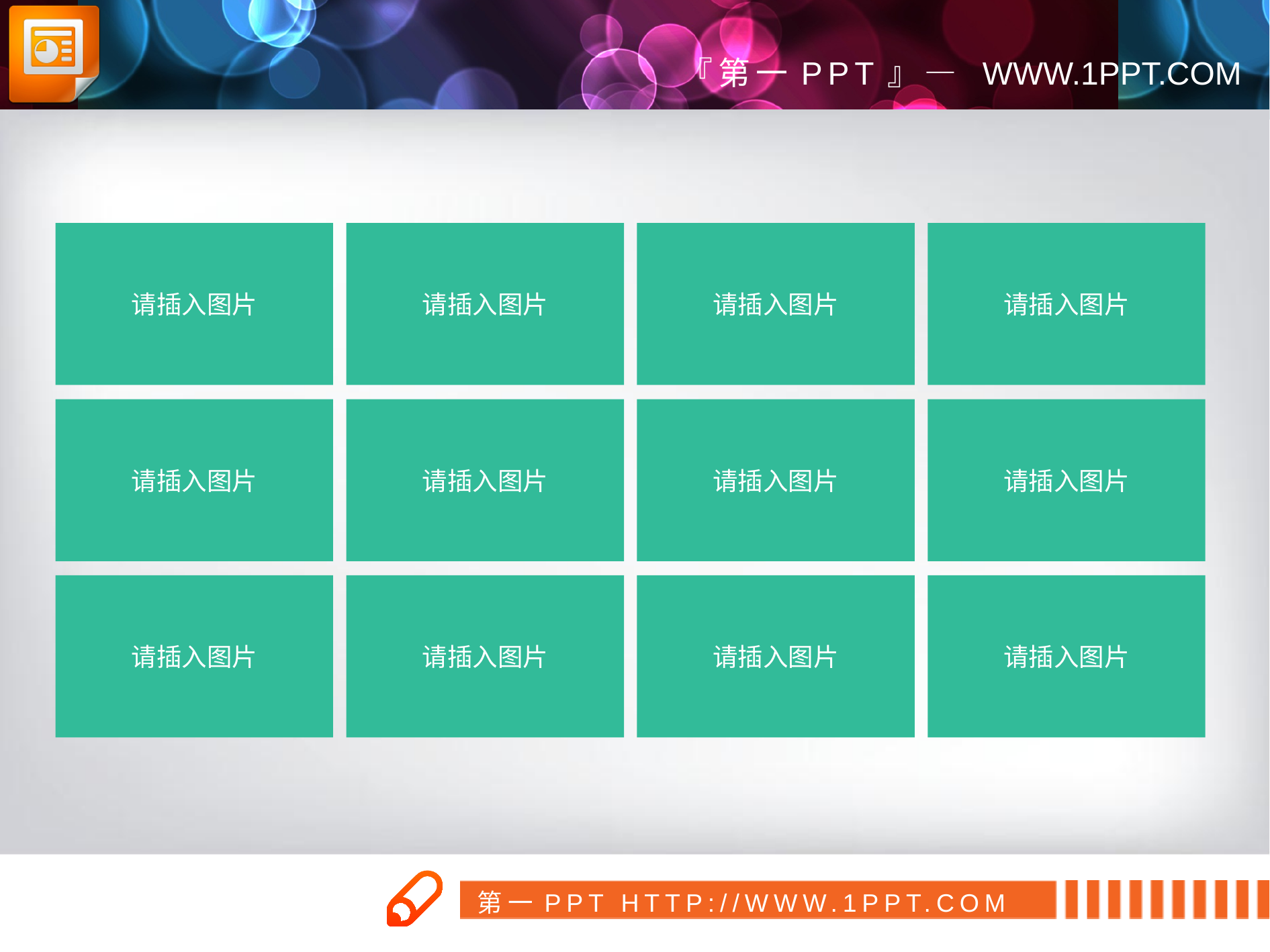

请插入图片
请插入图片
请插入图片
请插入图片
请插入图片
请插入图片
请插入图片
请插入图片
请插入图片
请插入图片
请插入图片
请插入图片